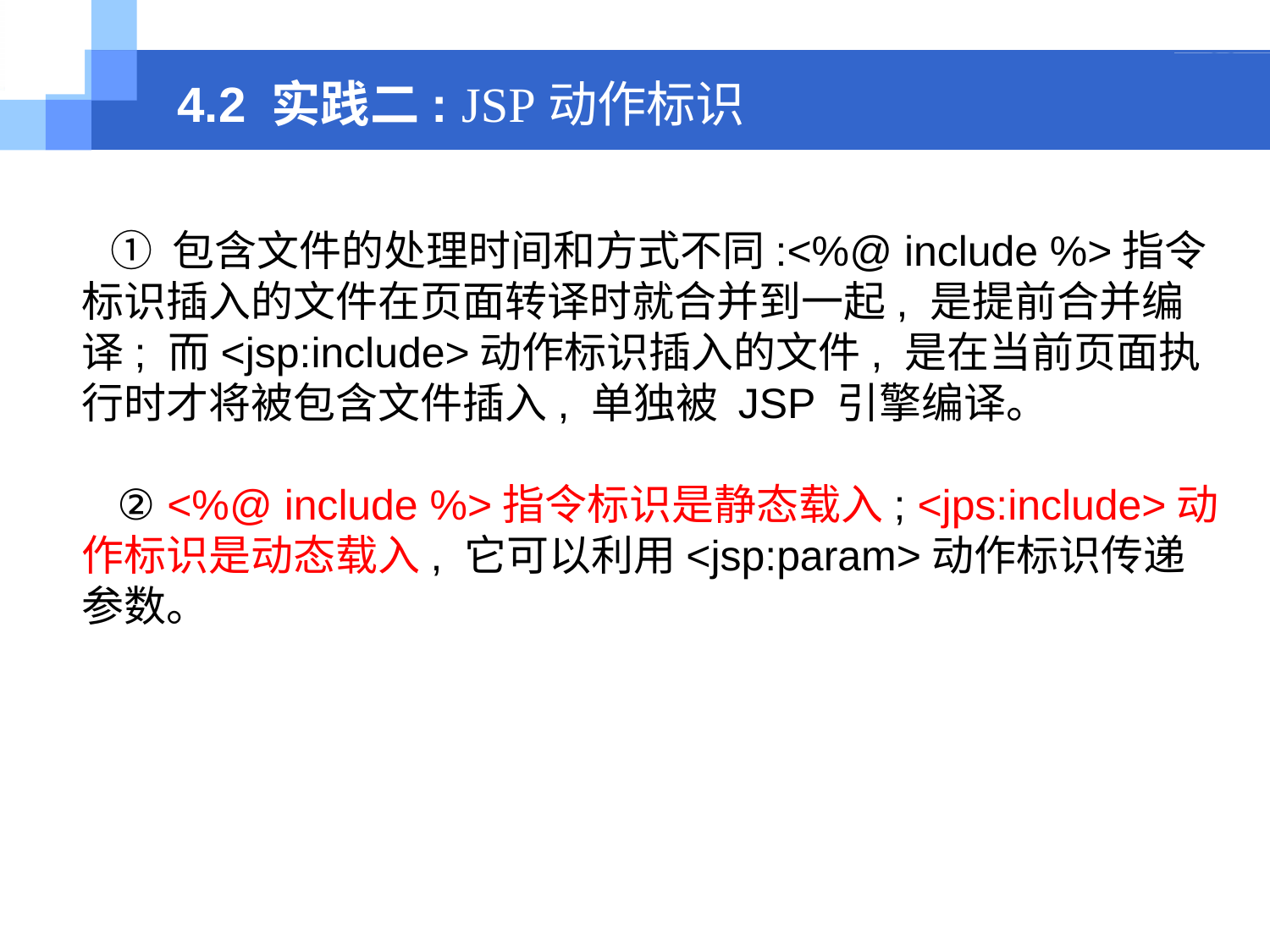

4.2 实践二: JSP动作标识

   ① 包含文件的处理时间和方式不同:<%@ include %>指令标识插入的文件在页面转译时就合并到一起, 是提前合并编译; 而<jsp:include>动作标识插入的文件, 是在当前页面执行时才将被包含文件插入, 单独被 JSP 引擎编译。

   ② <%@ include %>指令标识是静态载入; <jps:include>动作标识是动态载入, 它可以利用<jsp:param>动作标识传递参数。